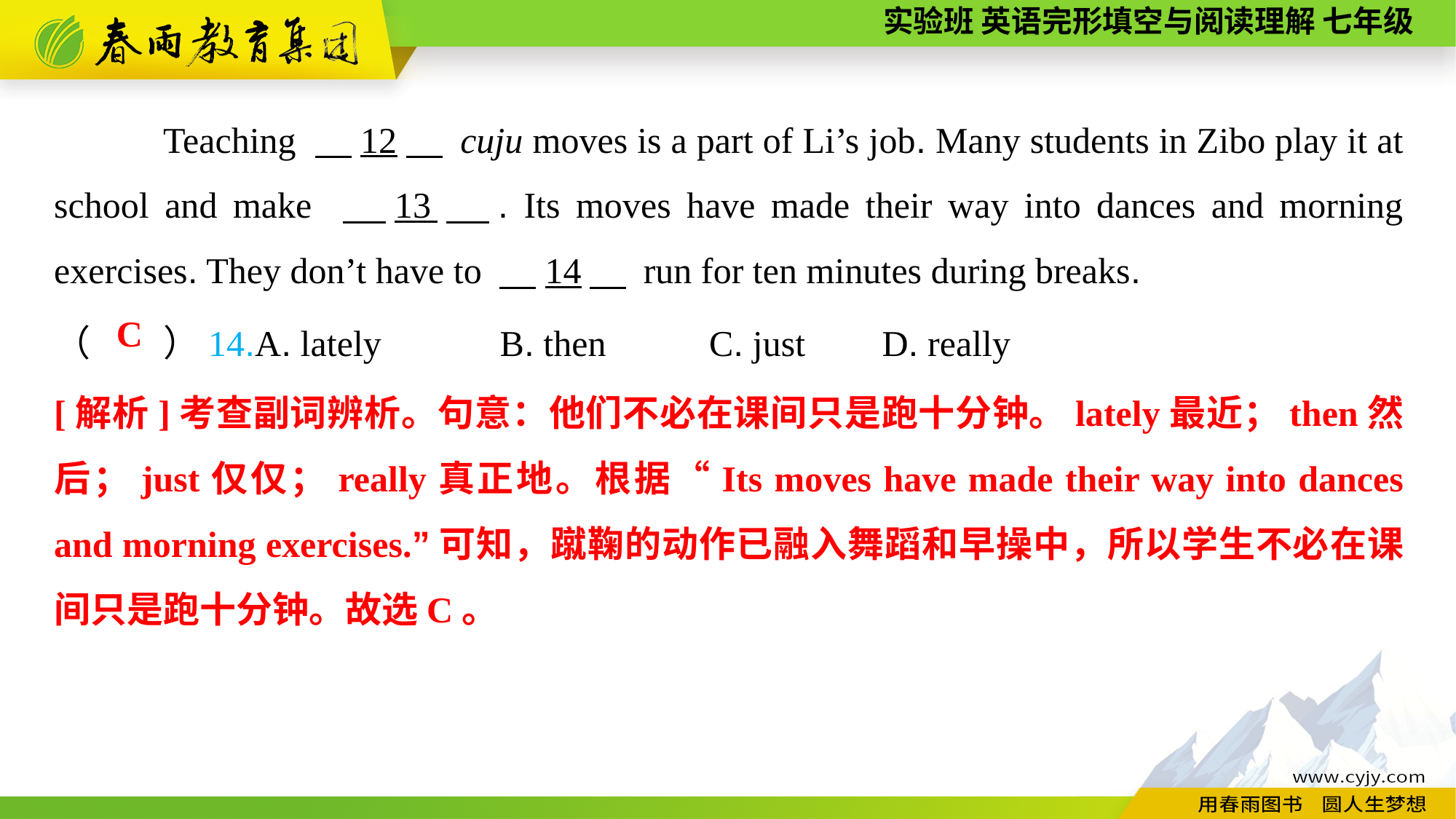

Teaching 　12　 cuju moves is a part of Li’s job. Many students in Zibo play it at school and make 　13　. Its moves have made their way into dances and morning exercises. They don’t have to 　14　 run for ten minutes during breaks.
（　　）14.A. lately             B. then	C. just	       D. really
C
[解析]考查副词辨析。句意：他们不必在课间只是跑十分钟。lately最近；then然后；just仅仅；really真正地。根据“Its moves have made their way into dances and morning exercises.”可知，蹴鞠的动作已融入舞蹈和早操中，所以学生不必在课间只是跑十分钟。故选C。